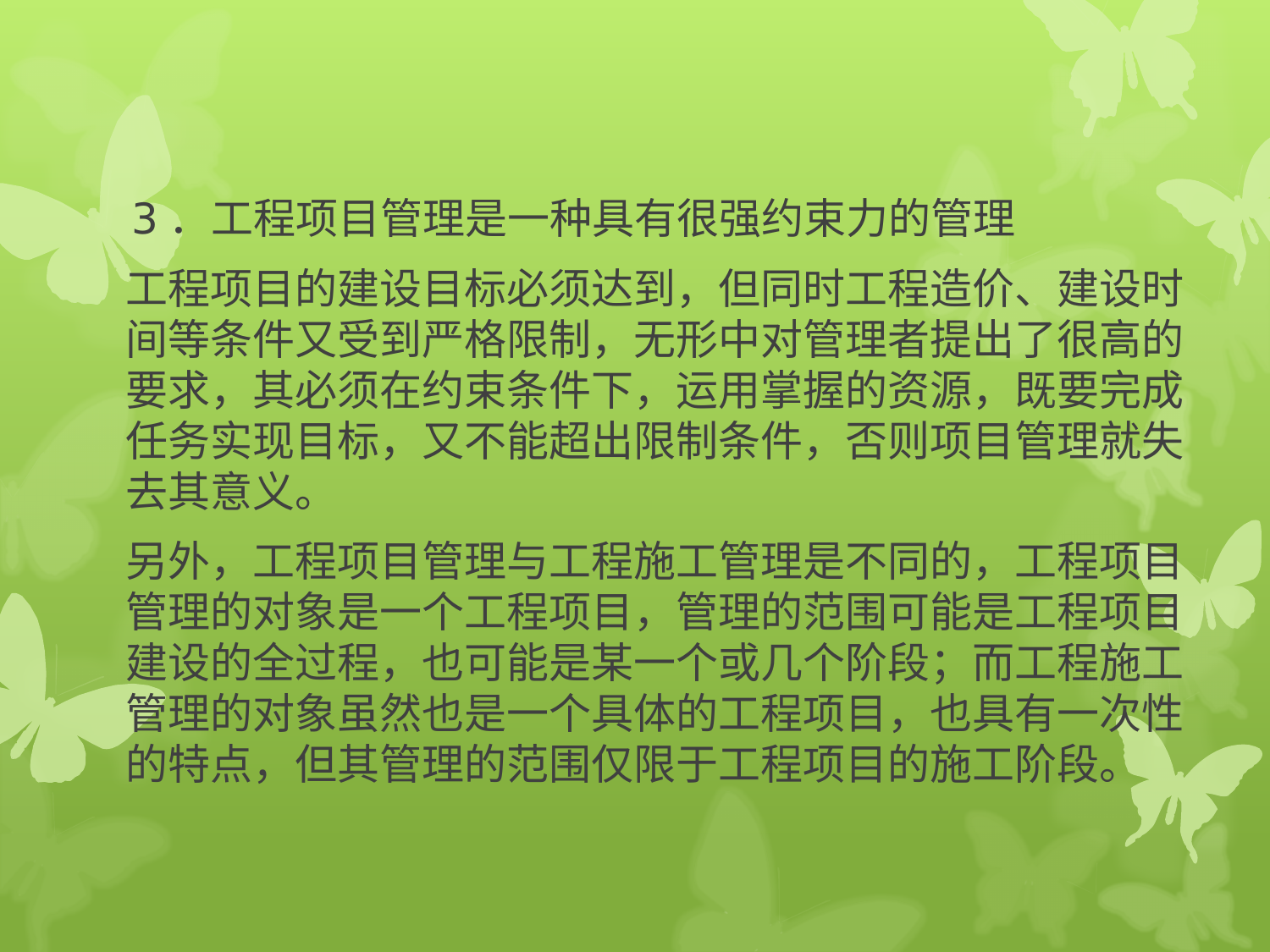

3．工程项目管理是一种具有很强约束力的管理
    工程项目的建设目标必须达到，但同时工程造价、建设时间等条件又受到严格限制，无形中对管理者提出了很高的要求，其必须在约束条件下，运用掌握的资源，既要完成任务实现目标，又不能超出限制条件，否则项目管理就失去其意义。
    另外，工程项目管理与工程施工管理是不同的，工程项目管理的对象是一个工程项目，管理的范围可能是工程项目建设的全过程，也可能是某一个或几个阶段；而工程施工管理的对象虽然也是一个具体的工程项目，也具有一次性的特点，但其管理的范围仅限于工程项目的施工阶段。